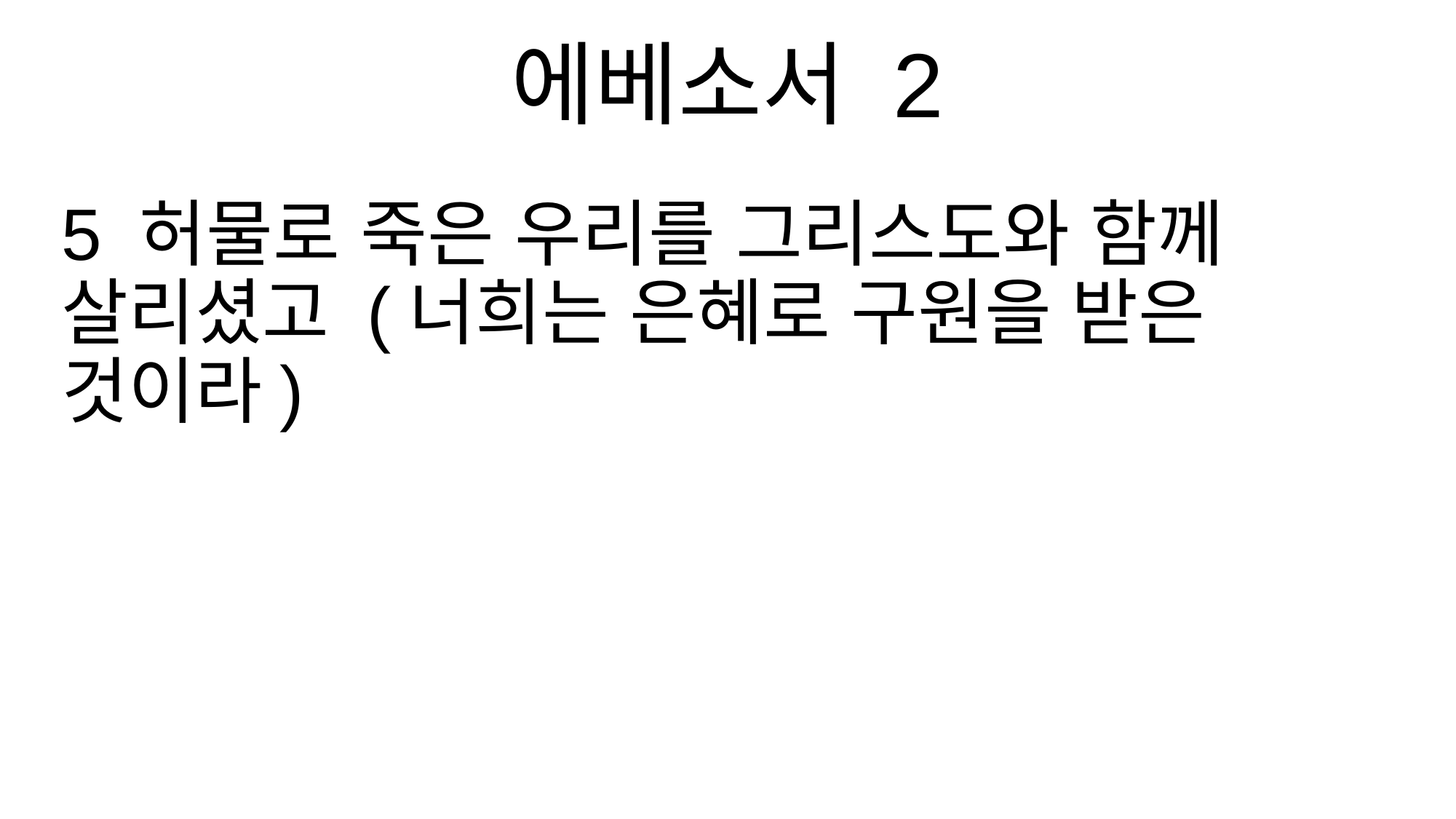

에베소서 2
5 허물로 죽은 우리를 그리스도와 함께 살리셨고 (너희는 은혜로 구원을 받은 것이라)